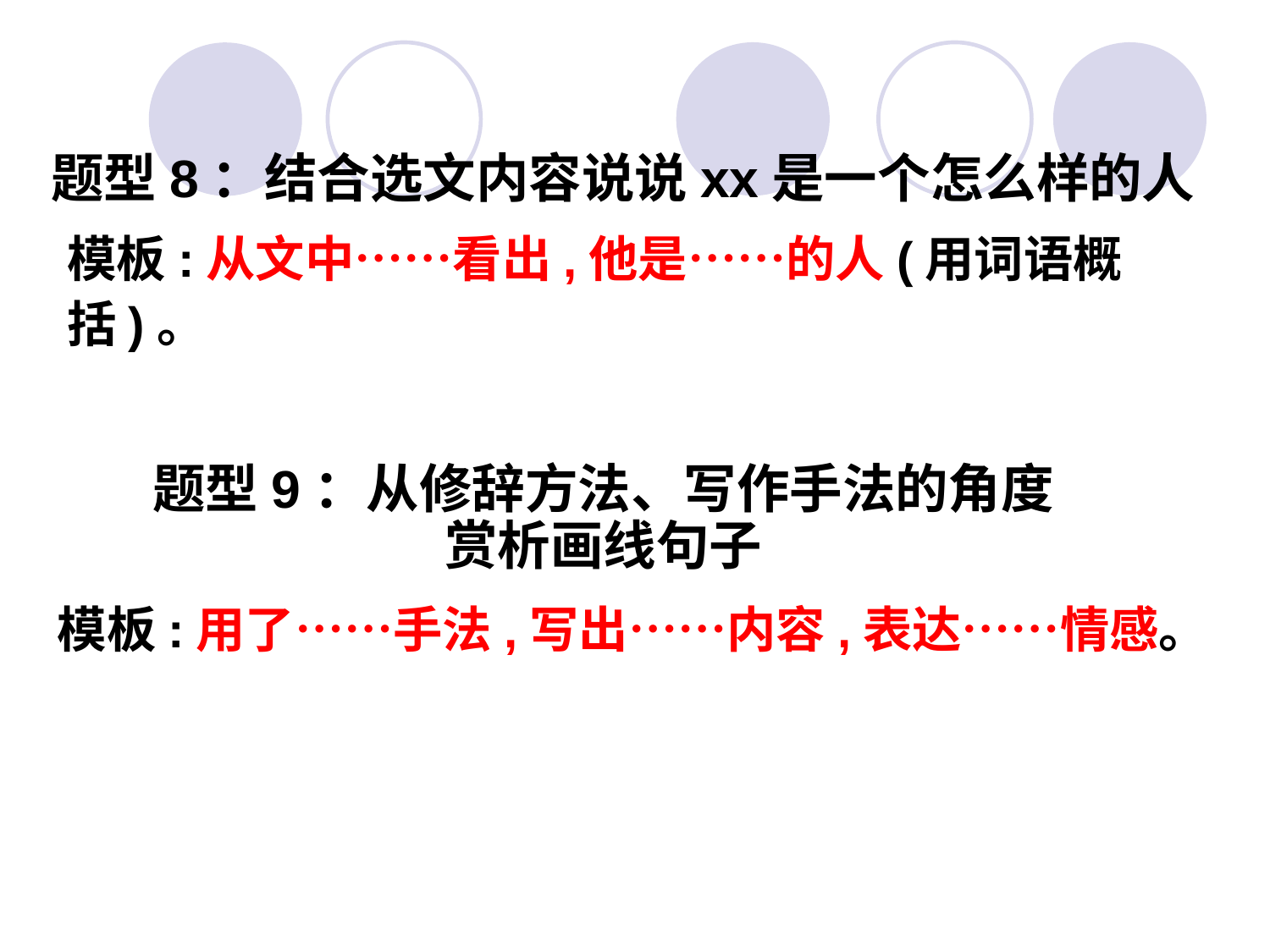

题型8：结合选文内容说说xx是一个怎么样的人
模板:从文中……看出,他是……的人(用词语概括)。
题型9：从修辞方法、写作手法的角度赏析画线句子
模板:用了……手法,写出……内容,表达……情感。